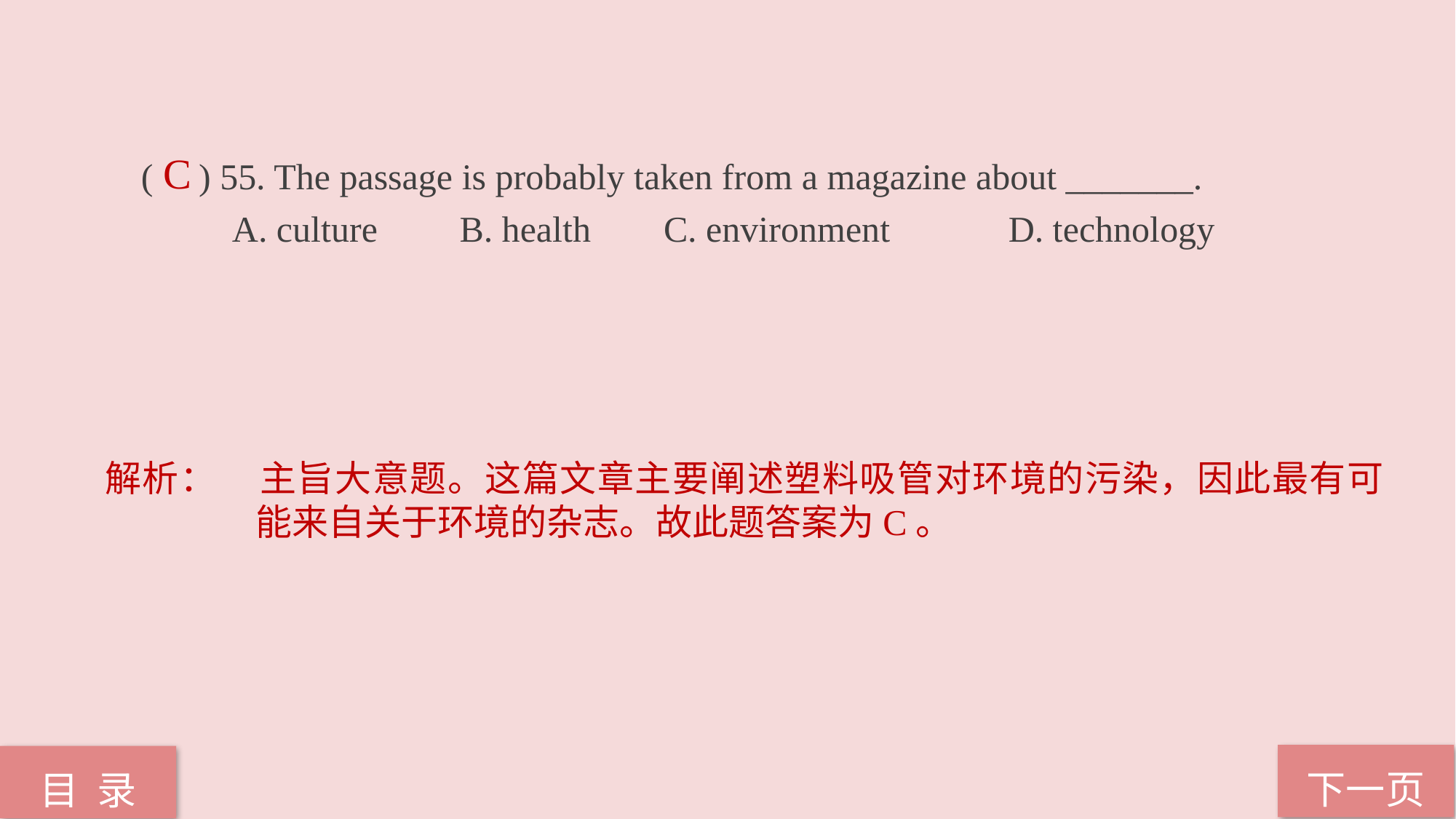

(     ) 55. The passage is probably taken from a magazine about _______.
          A. culture         B. health        C. environment             D. technology
C
解析：	主旨大意题。这篇文章主要阐述塑料吸管对环境的污染，因此最有可能来自关于环境的杂志。故此题答案为C。